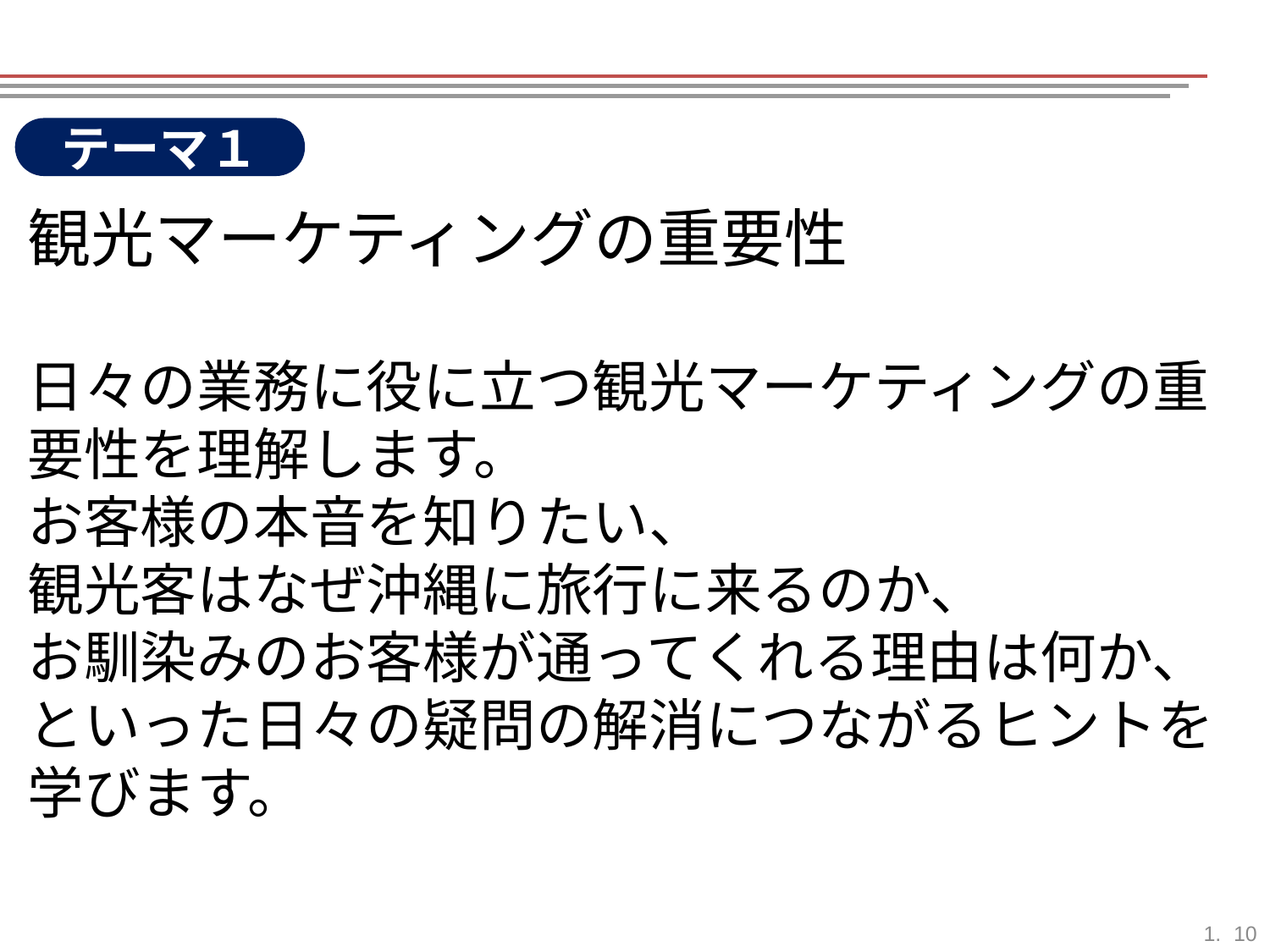

テーマ１
観光マーケティングの重要性

日々の業務に役に立つ観光マーケティングの重要性を理解します。
お客様の本音を知りたい、
観光客はなぜ沖縄に旅行に来るのか、
お馴染みのお客様が通ってくれる理由は何か、
といった日々の疑問の解消につながるヒントを学びます。
10